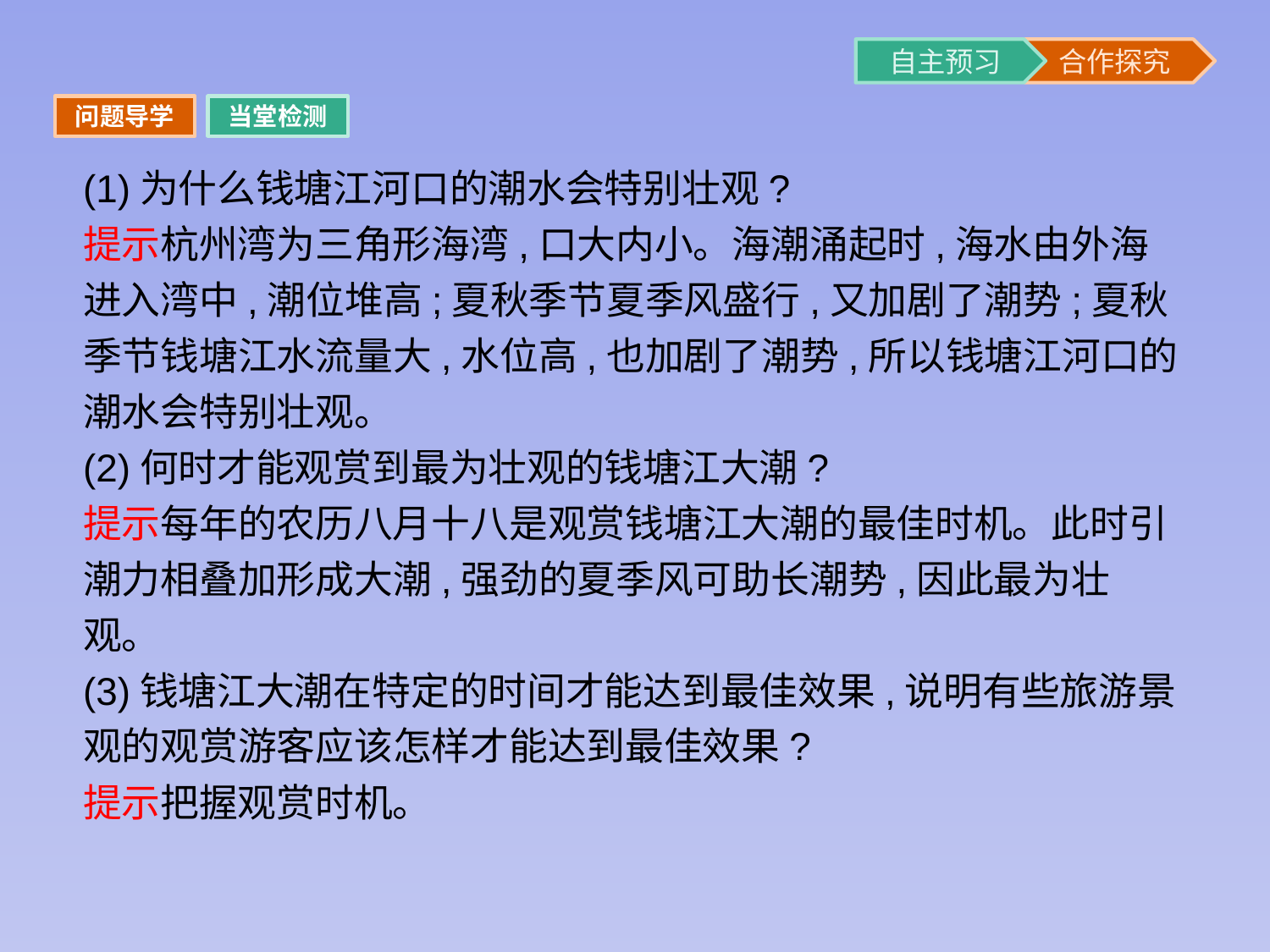

问题导学
当堂检测
(1)为什么钱塘江河口的潮水会特别壮观?
提示杭州湾为三角形海湾,口大内小。海潮涌起时,海水由外海进入湾中,潮位堆高;夏秋季节夏季风盛行,又加剧了潮势;夏秋季节钱塘江水流量大,水位高,也加剧了潮势,所以钱塘江河口的潮水会特别壮观。
(2)何时才能观赏到最为壮观的钱塘江大潮?
提示每年的农历八月十八是观赏钱塘江大潮的最佳时机。此时引潮力相叠加形成大潮,强劲的夏季风可助长潮势,因此最为壮观。
(3)钱塘江大潮在特定的时间才能达到最佳效果,说明有些旅游景观的观赏游客应该怎样才能达到最佳效果?
提示把握观赏时机。